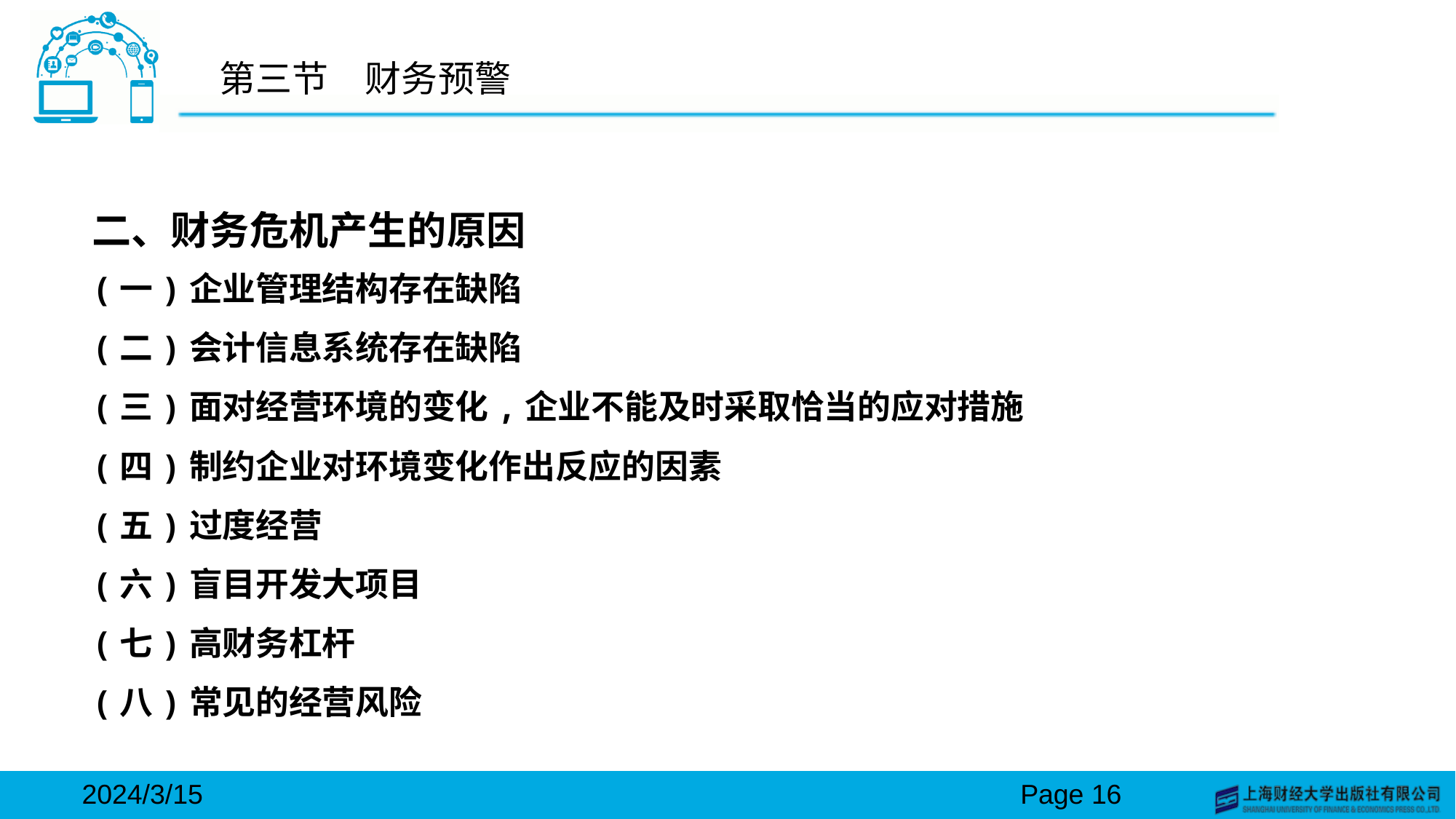

# 第三节　财务预警
二、财务危机产生的原因
(一)企业管理结构存在缺陷
(二)会计信息系统存在缺陷
(三)面对经营环境的变化,企业不能及时采取恰当的应对措施
(四)制约企业对环境变化作出反应的因素
(五)过度经营
(六)盲目开发大项目
(七)高财务杠杆
(八)常见的经营风险

2024/3/15
Page 16